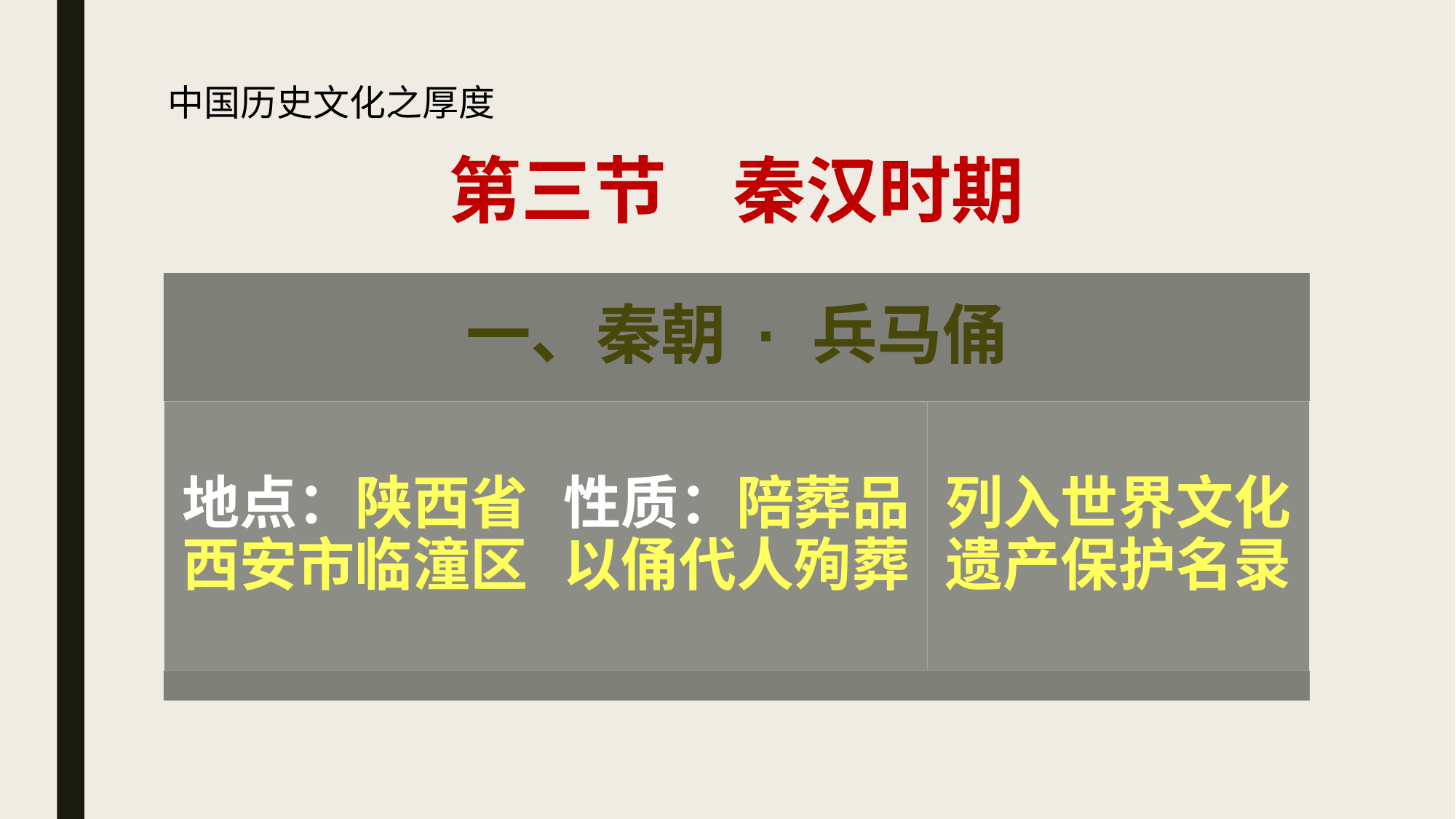

中国历史文化之厚度
# 第三节    秦汉时期
一、秦朝 · 兵马俑
地点：陕西省西安市临潼区
性质：陪葬品以俑代人殉葬
列入世界文化遗产保护名录